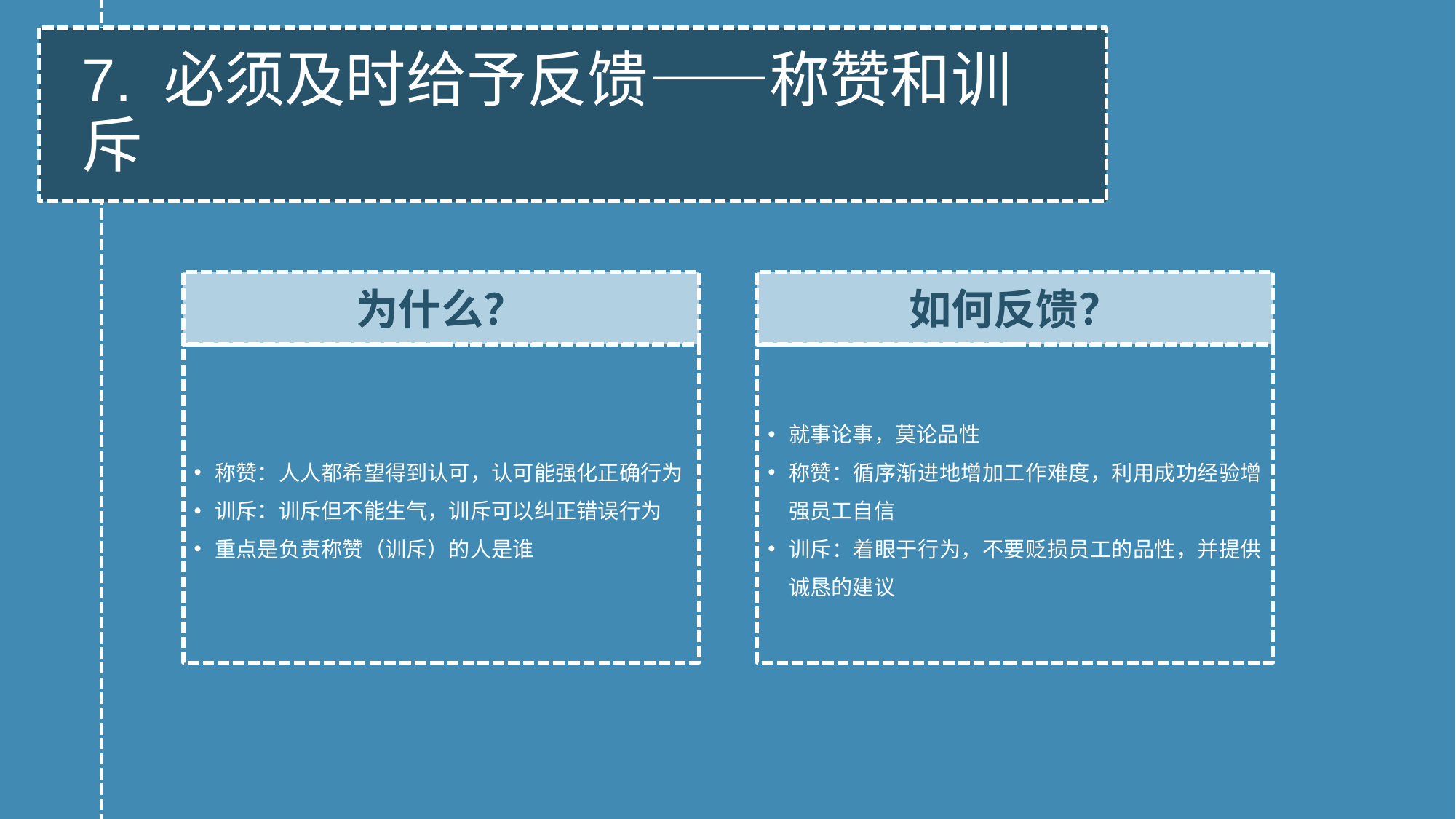

7. 必须及时给予反馈——称赞和训斥
为什么？
如何反馈？
称赞：人人都希望得到认可，认可能强化正确行为
训斥：训斥但不能生气，训斥可以纠正错误行为
重点是负责称赞（训斥）的人是谁
就事论事，莫论品性
称赞：循序渐进地增加工作难度，利用成功经验增强员工自信
训斥：着眼于行为，不要贬损员工的品性，并提供诚恳的建议